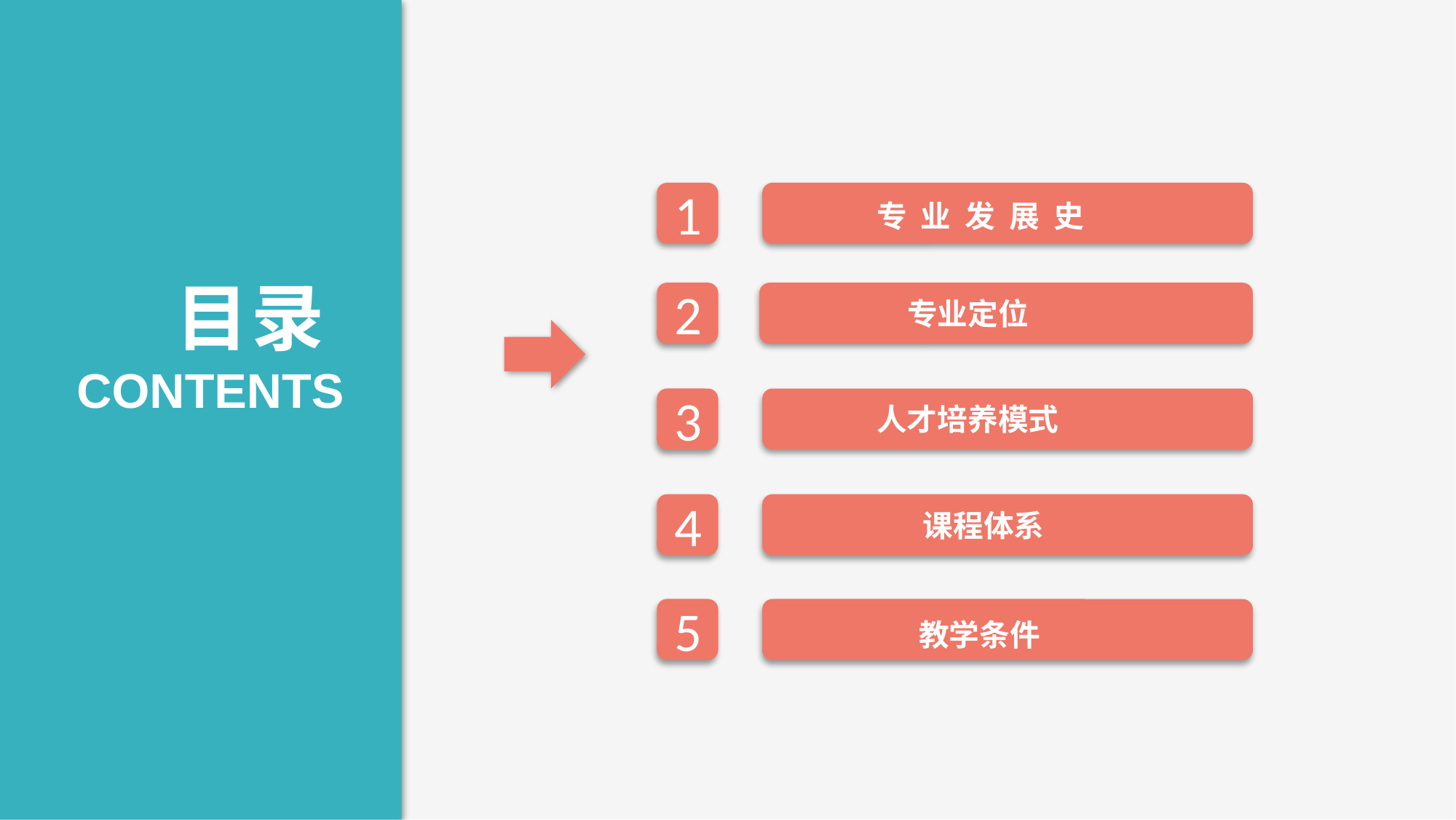

专  业  发  展  史
1
目录
CONTENTS
2

          专业定位

3

            人才培养模式

    课程体系
4
5

          教学条件